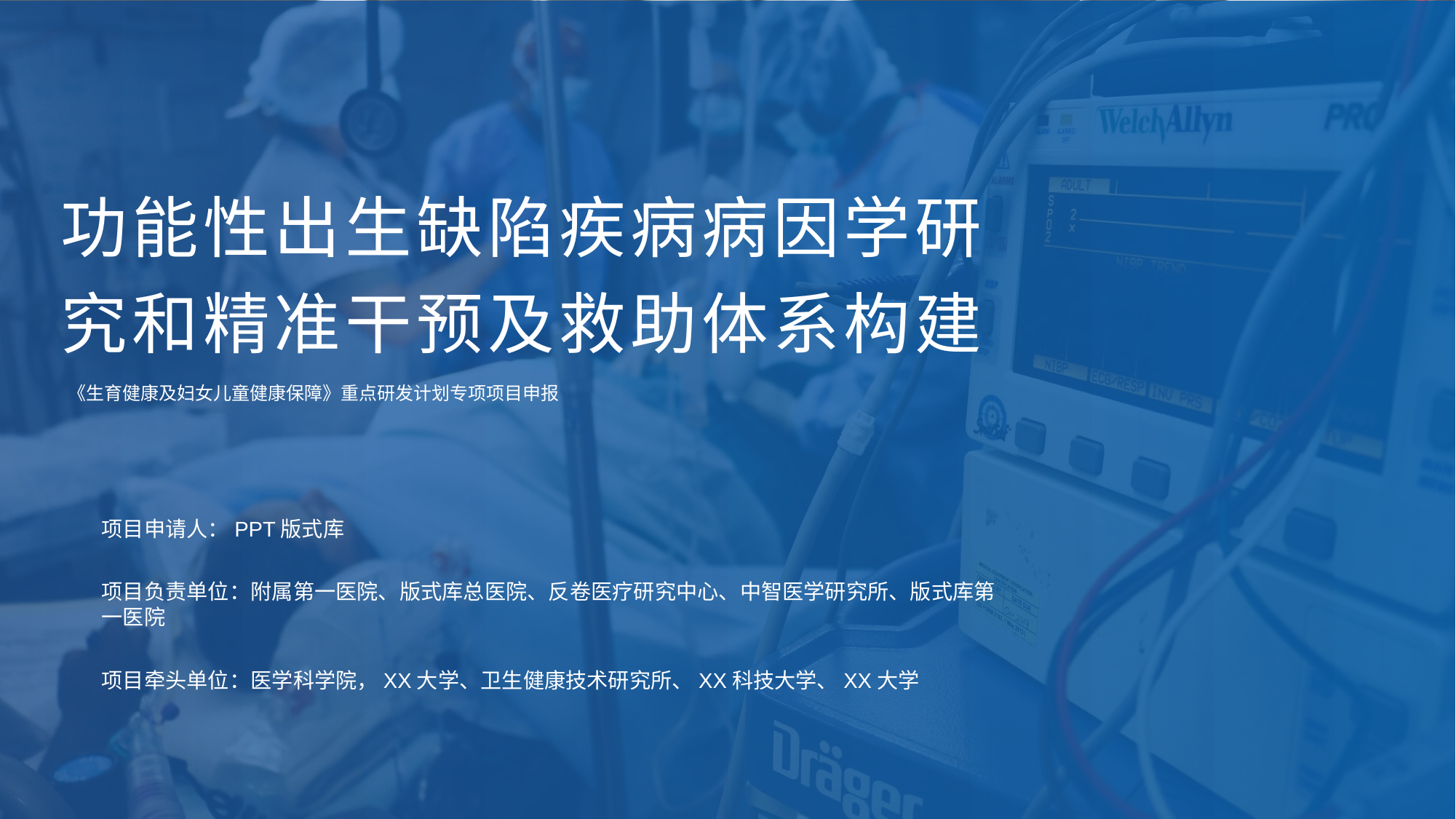

功能性出生缺陷疾病病因学研究和精准干预及救助体系构建

《生育健康及妇女儿童健康保障》重点研发计划专项项目申报
项目申请人：PPT版式库
项目负责单位：附属第一医院、版式库总医院、反卷医疗研究中心、中智医学研究所、版式库第一医院
项目牵头单位：医学科学院，XX大学、卫生健康技术研究所、XX科技大学、XX大学